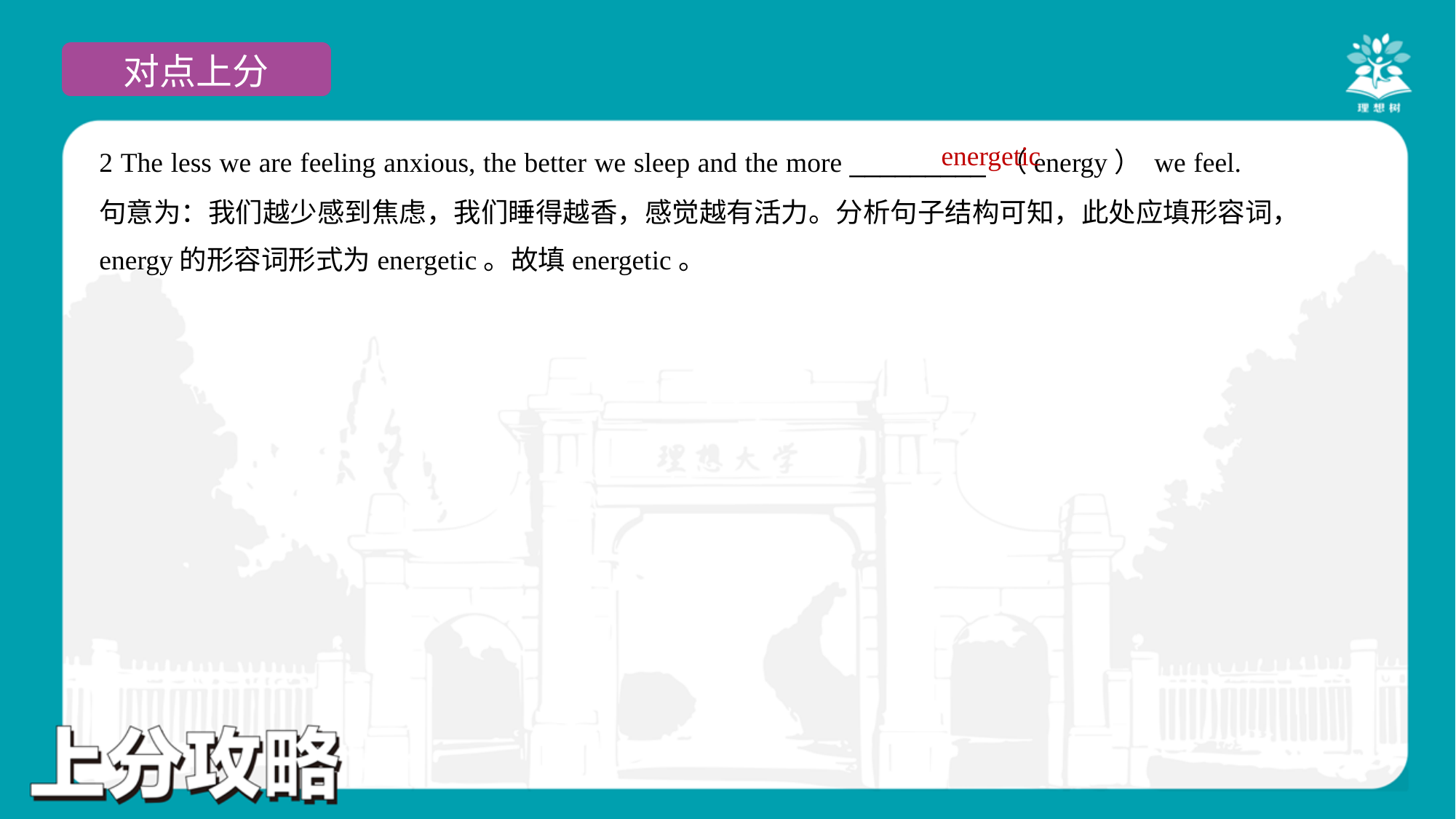

energetic
2 The less we are feeling anxious, the better we sleep and the more _________ （energy） we feel.
句意为：我们越少感到焦虑，我们睡得越香，感觉越有活力。分析句子结构可知，此处应填形容词，
energy的形容词形式为energetic。故填energetic。